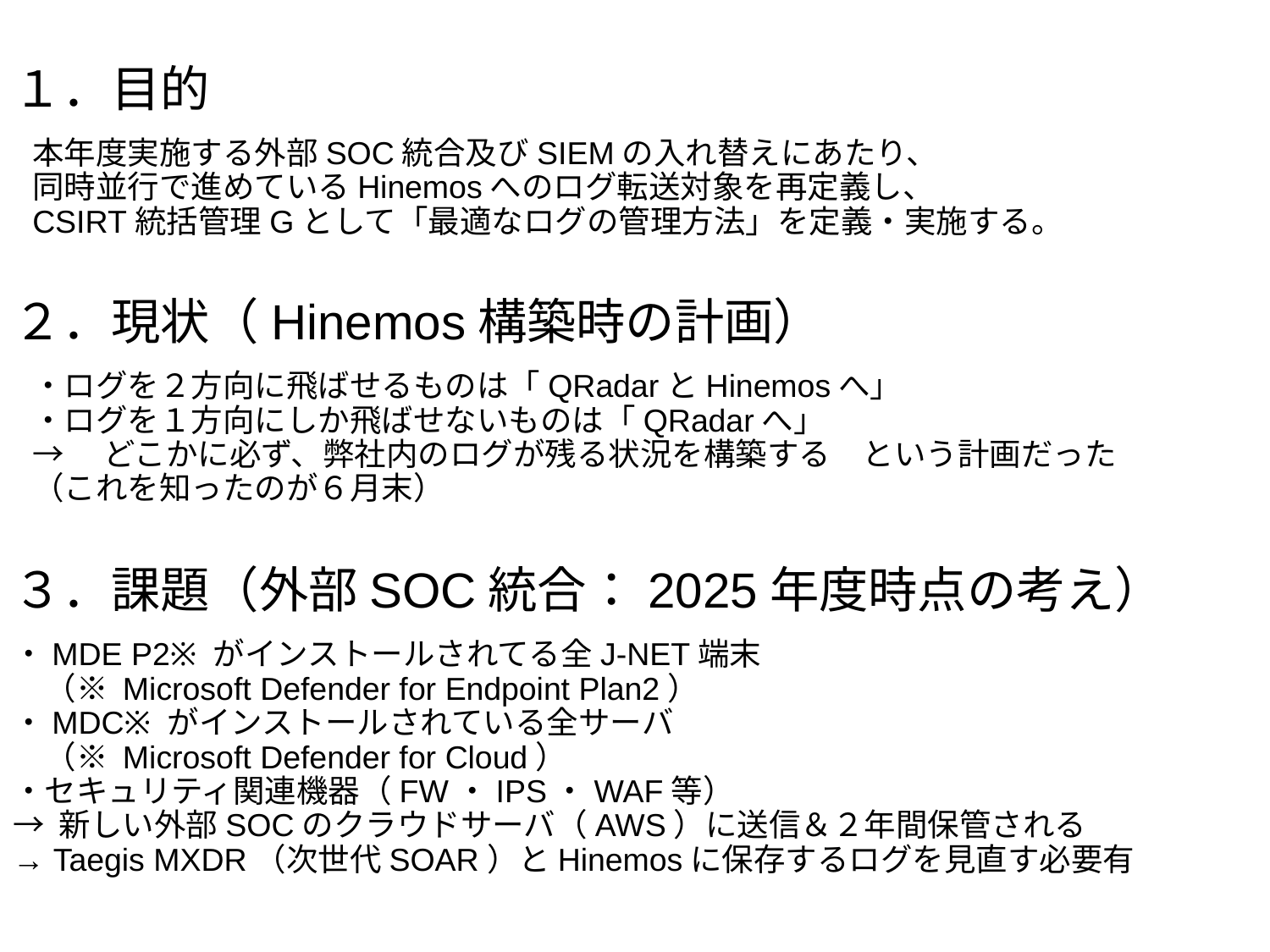

# １．目的
本年度実施する外部SOC統合及びSIEMの入れ替えにあたり、
同時並行で進めているHinemosへのログ転送対象を再定義し、
CSIRT統括管理Gとして「最適なログの管理方法」を定義・実施する。
２．現状（Hinemos構築時の計画）
・ログを２方向に飛ばせるものは「QRadarとHinemosへ」
・ログを１方向にしか飛ばせないものは「QRadarへ」
→　どこかに必ず、弊社内のログが残る状況を構築する　という計画だった
（これを知ったのが６月末）
３．課題（外部SOC統合：2025年度時点の考え）
・MDE P2※ がインストールされてる全J-NET端末
　（※ Microsoft Defender for Endpoint Plan2）
・MDC※ がインストールされている全サーバ
　（※ Microsoft Defender for Cloud）
・セキュリティ関連機器（FW・IPS・WAF等）
→ 新しい外部SOCのクラウドサーバ（AWS）に送信＆２年間保管される
→ Taegis MXDR（次世代SOAR）とHinemosに保存するログを見直す必要有